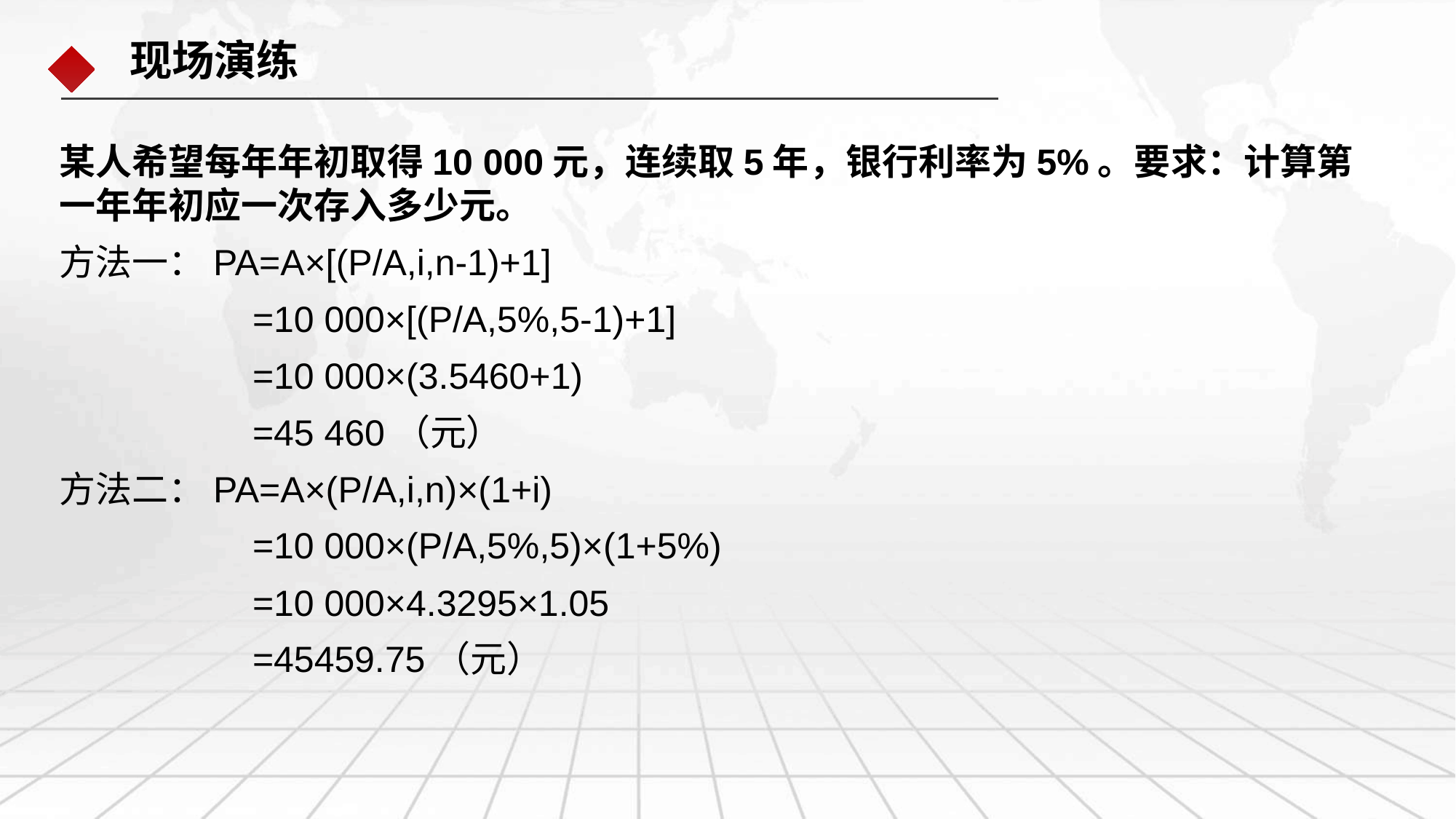

现场演练

某人希望每年年初取得10 000元，连续取5年，银行利率为5%。要求：计算第一年年初应一次存入多少元。
方法一：PA=A×[(P/A,i,n-1)+1]
                   =10 000×[(P/A,5%,5-1)+1]
                   =10 000×(3.5460+1)
                   =45 460（元）
方法二：PA=A×(P/A,i,n)×(1+i)
                   =10 000×(P/A,5%,5)×(1+5%)
                   =10 000×4.3295×1.05
                   =45459.75（元）